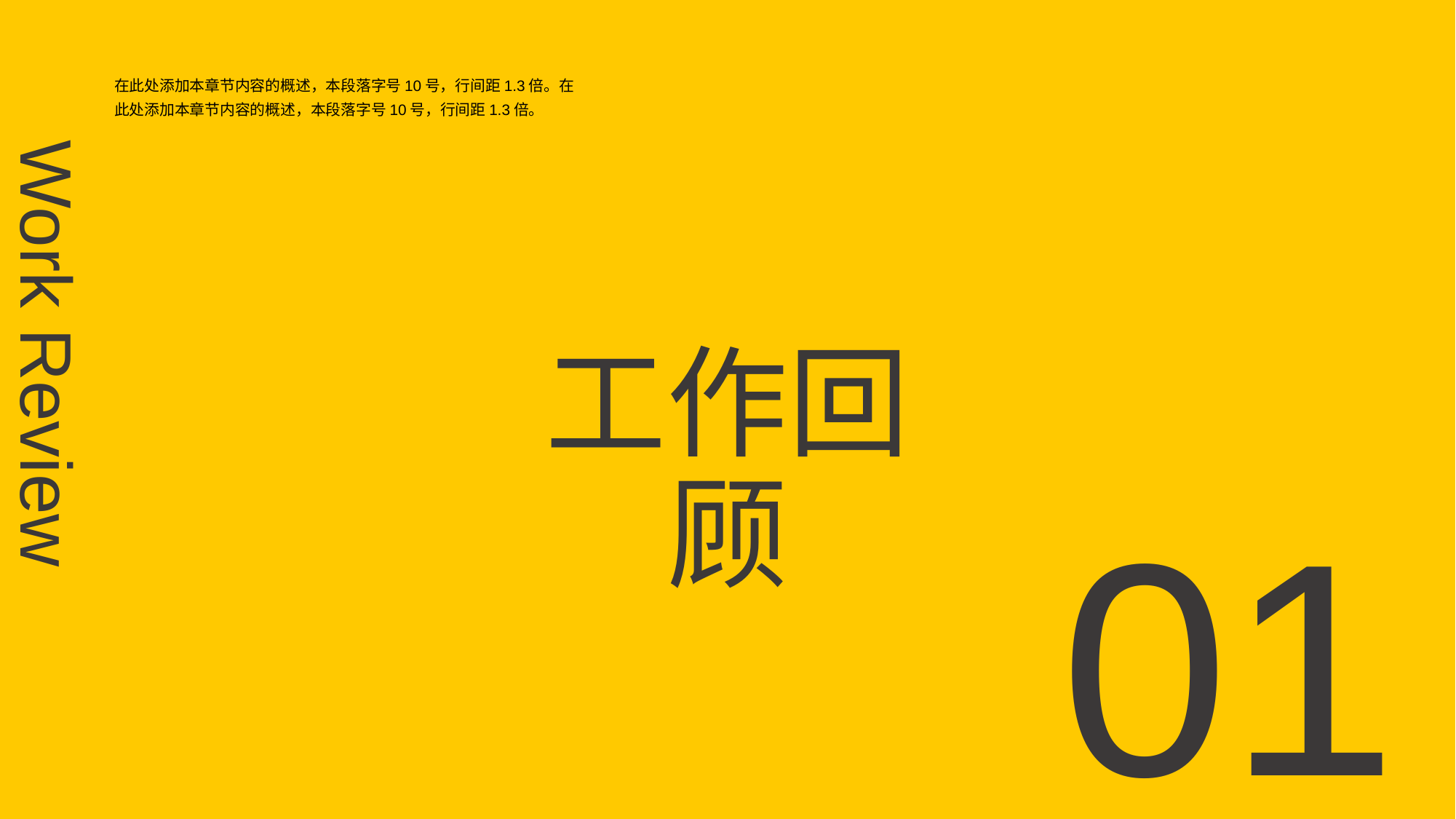

在此处添加本章节内容的概述，本段落字号10号，行间距1.3倍。在此处添加本章节内容的概述，本段落字号10号，行间距1.3倍。
Work Review
工作回顾
01